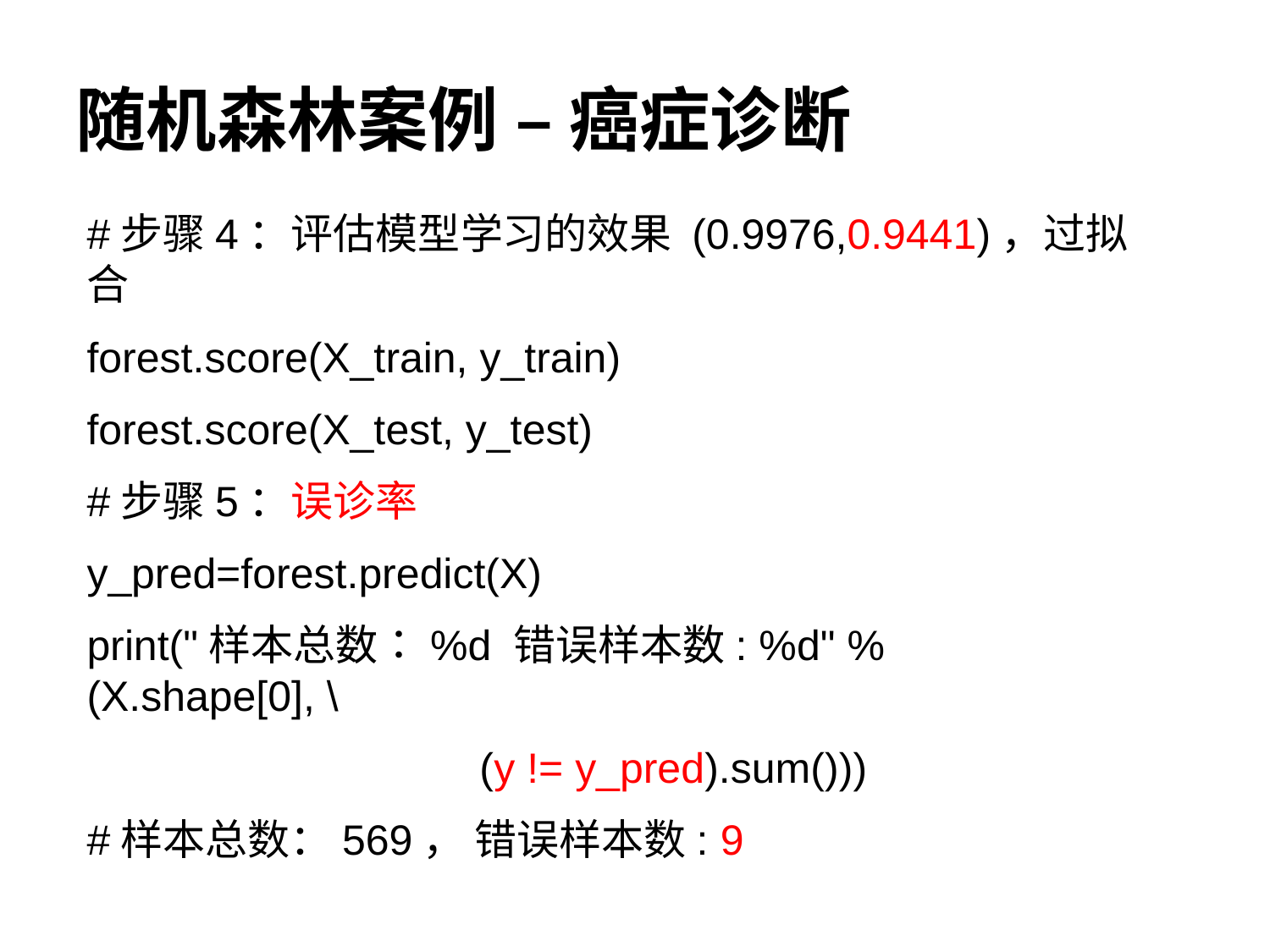

# 随机森林案例 – 癌症诊断
#步骤4：评估模型学习的效果 (0.9976,0.9441)，过拟合
forest.score(X_train, y_train)
forest.score(X_test, y_test)
#步骤5：误诊率
y_pred=forest.predict(X)
print("样本总数：%d 错误样本数: %d" % (X.shape[0], \
			 (y != y_pred).sum()))
#样本总数：569， 错误样本数: 9